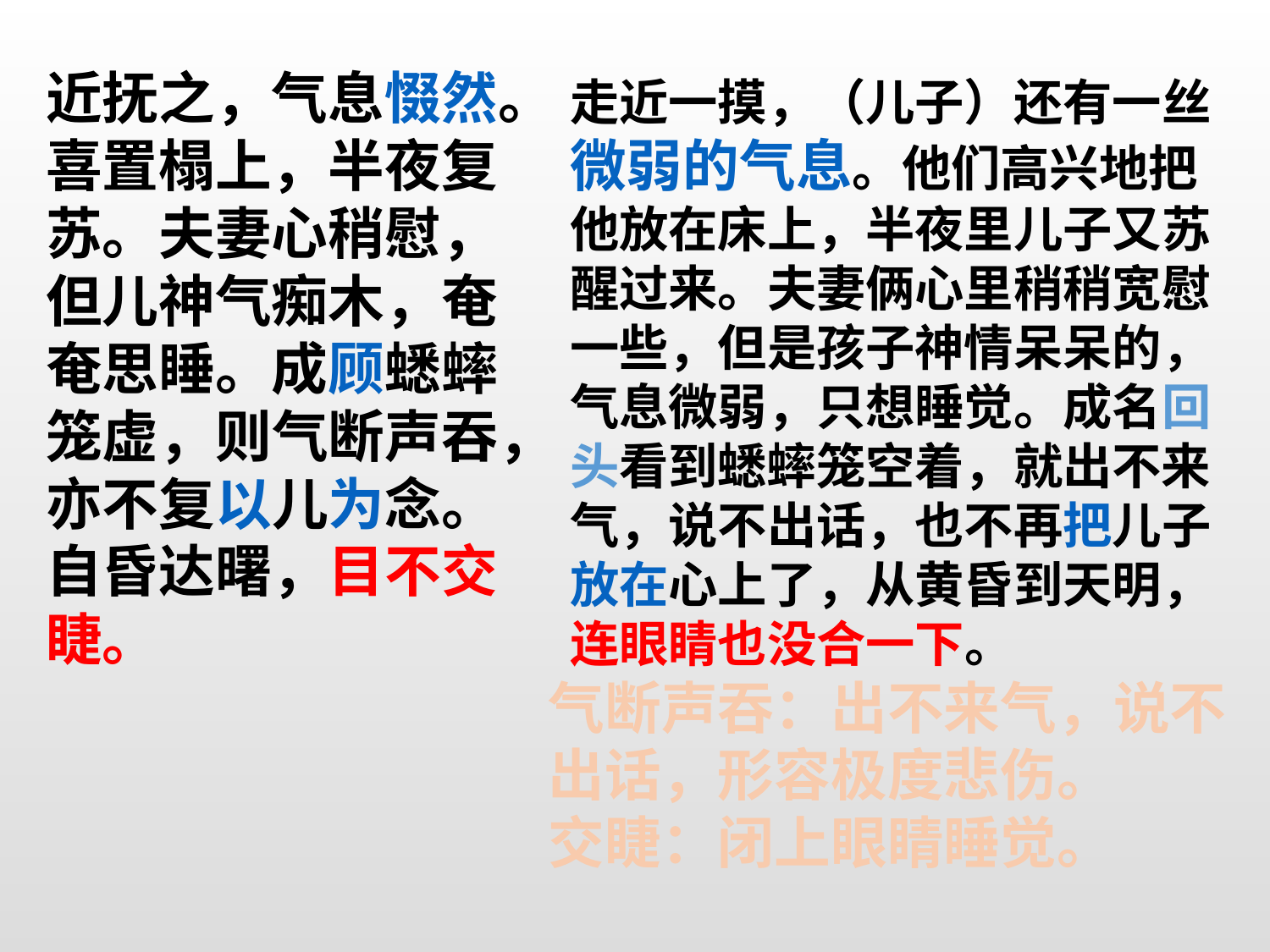

近抚之，气息惙然。喜置榻上，半夜复苏。夫妻心稍慰，但儿神气痴木，奄奄思睡。成顾蟋蟀笼虚，则气断声吞，亦不复以儿为念。自昏达曙，目不交睫。
走近一摸，（儿子）还有一丝微弱的气息。他们高兴地把他放在床上，半夜里儿子又苏醒过来。夫妻俩心里稍稍宽慰一些，但是孩子神情呆呆的，气息微弱，只想睡觉。成名回头看到蟋蟀笼空着，就出不来气，说不出话，也不再把儿子放在心上了，从黄昏到天明，连眼睛也没合一下。
气断声吞：出不来气，说不出话，形容极度悲伤。
交睫：闭上眼睛睡觉。